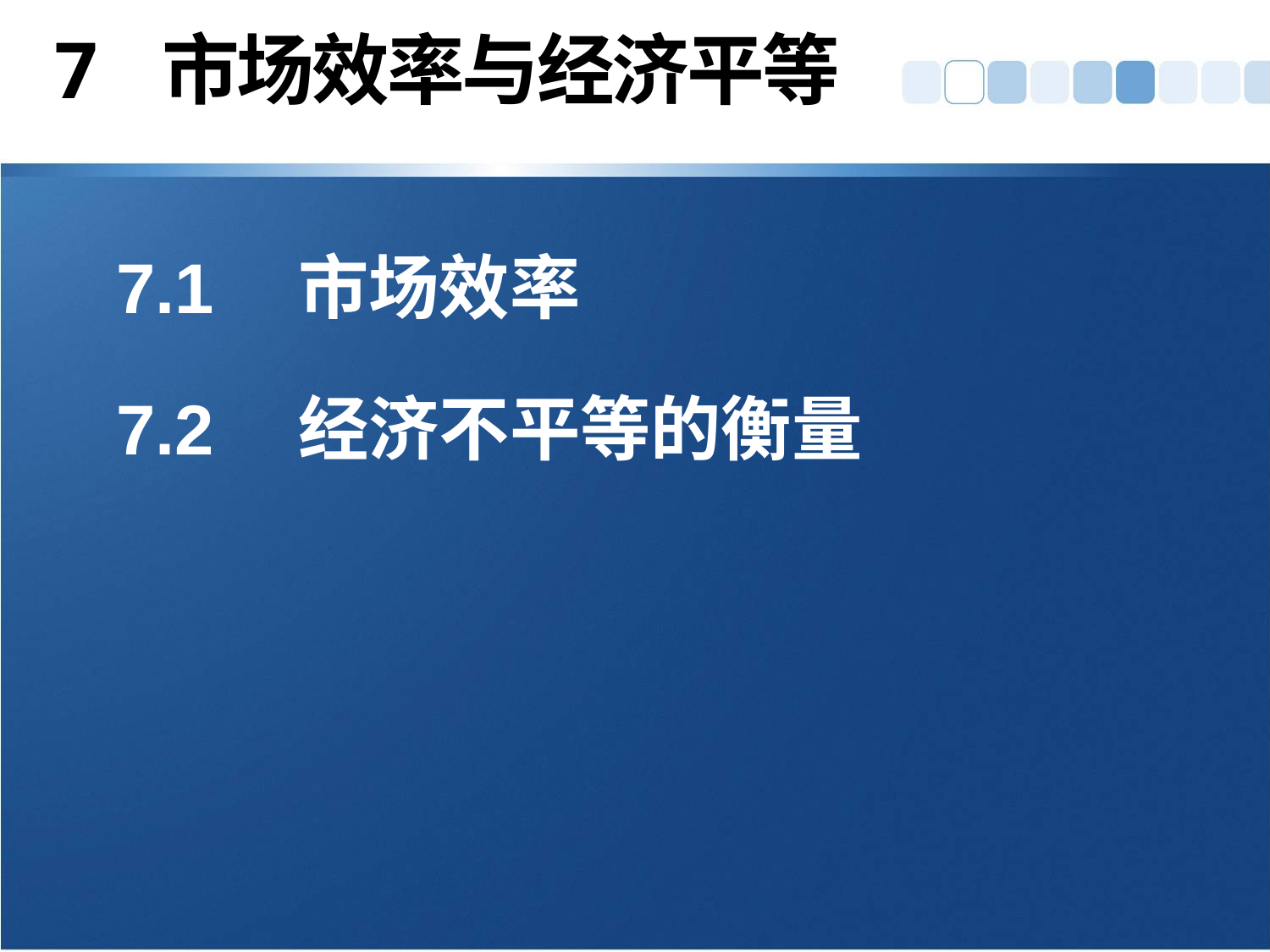

# 7 市场效率与经济平等
7.1	市场效率
7.2	经济不平等的衡量